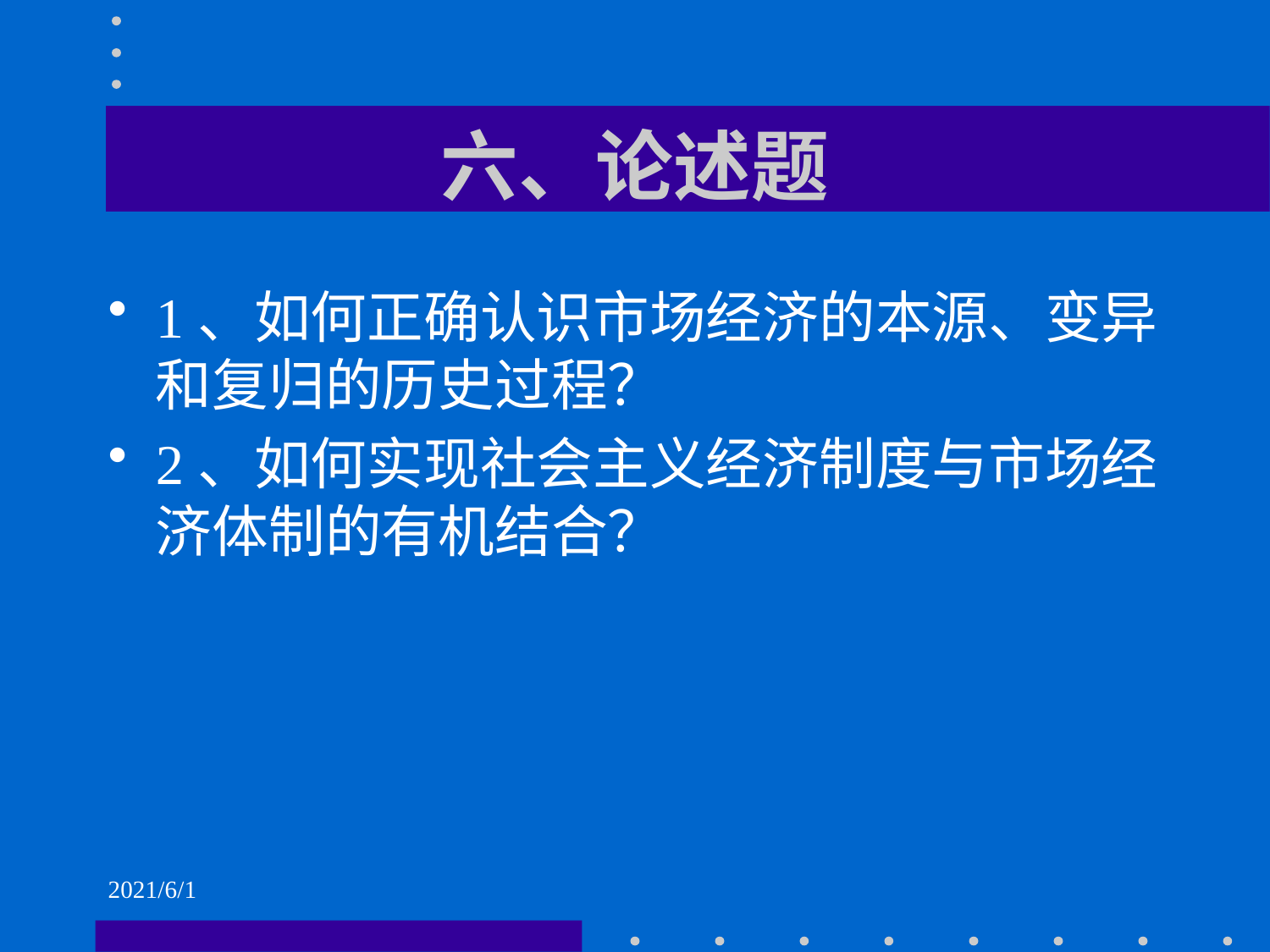

# 六、论述题
1、如何正确认识市场经济的本源、变异和复归的历史过程？
2、如何实现社会主义经济制度与市场经济体制的有机结合？
2021/6/1